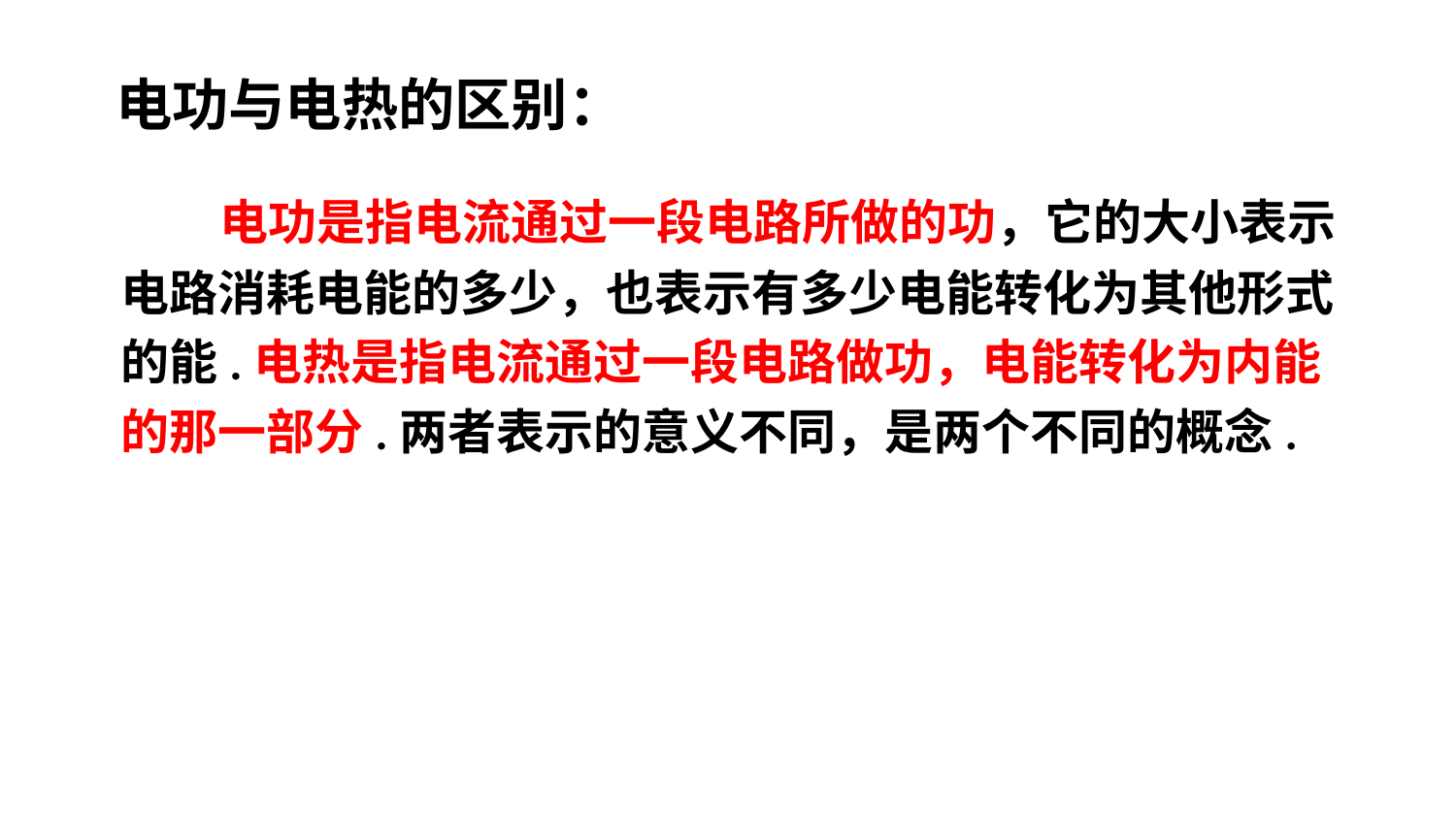

电功与电热的区别：
        电功是指电流通过一段电路所做的功，它的大小表示电路消耗电能的多少，也表示有多少电能转化为其他形式的能.电热是指电流通过一段电路做功，电能转化为内能的那一部分.两者表示的意义不同，是两个不同的概念.